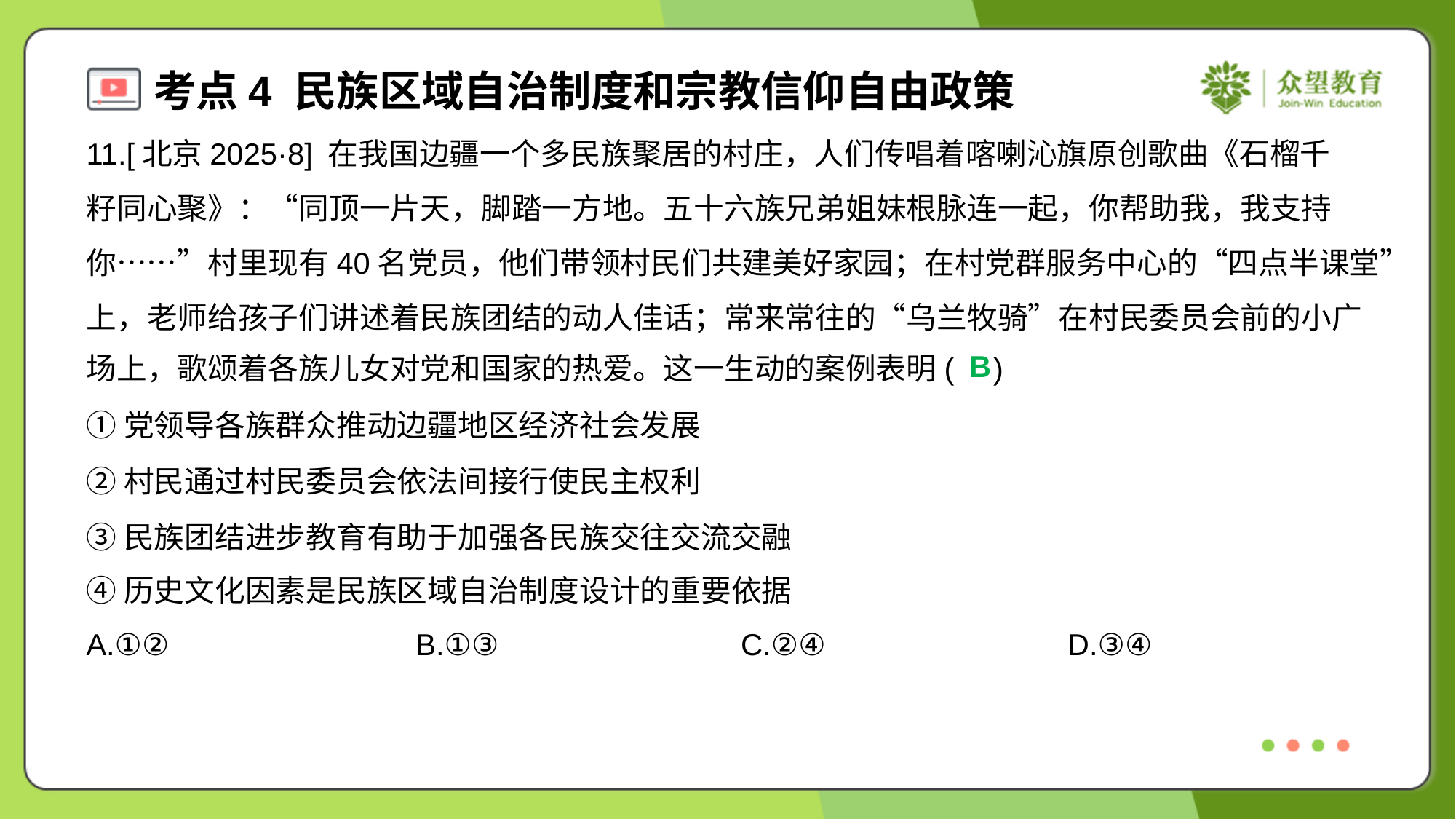

11.[北京2025·8] 在我国边疆一个多民族聚居的村庄，人们传唱着喀喇沁旗原创歌曲《石榴千
籽同心聚》：“同顶一片天，脚踏一方地。五十六族兄弟姐妹根脉连一起，你帮助我，我支持
你……”村里现有40名党员，他们带领村民们共建美好家园；在村党群服务中心的“四点半课堂”
上，老师给孩子们讲述着民族团结的动人佳话；常来常往的“乌兰牧骑”在村民委员会前的小广
场上，歌颂着各族儿女对党和国家的热爱。这一生动的案例表明(     )
B
①党领导各族群众推动边疆地区经济社会发展
②村民通过村民委员会依法间接行使民主权利
③民族团结进步教育有助于加强各民族交往交流交融
④历史文化因素是民族区域自治制度设计的重要依据
A.①②	B.①③	C.②④	D.③④